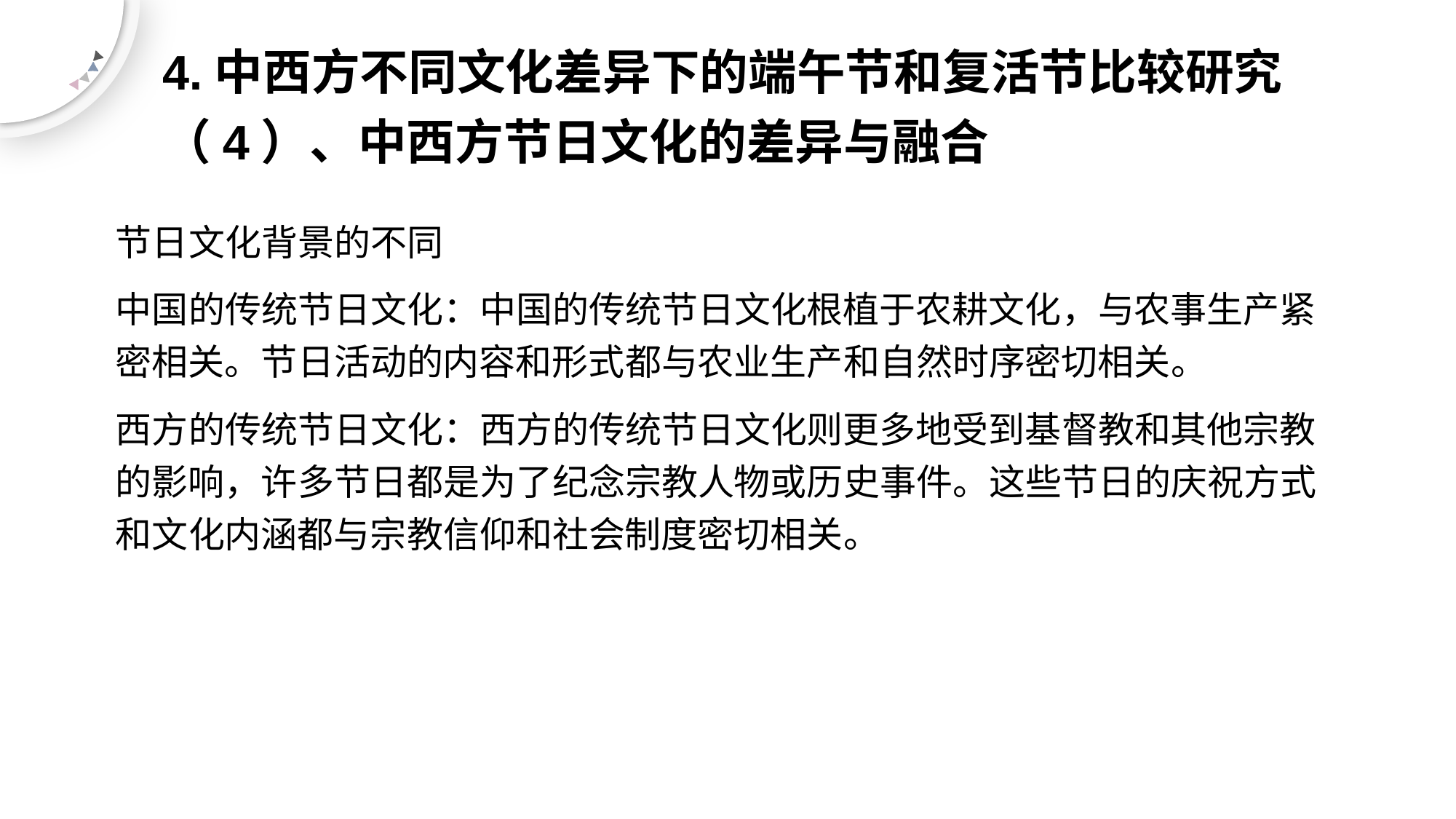

# 4.中西方不同文化差异下的端午节和复活节比较研究 （4）、中西方节日文化的差异与融合
节日文化背景的不同
中国的传统节日文化：中国的传统节日文化根植于农耕文化，与农事生产紧密相关。节日活动的内容和形式都与农业生产和自然时序密切相关。
西方的传统节日文化：西方的传统节日文化则更多地受到基督教和其他宗教的影响，许多节日都是为了纪念宗教人物或历史事件。这些节日的庆祝方式和文化内涵都与宗教信仰和社会制度密切相关。